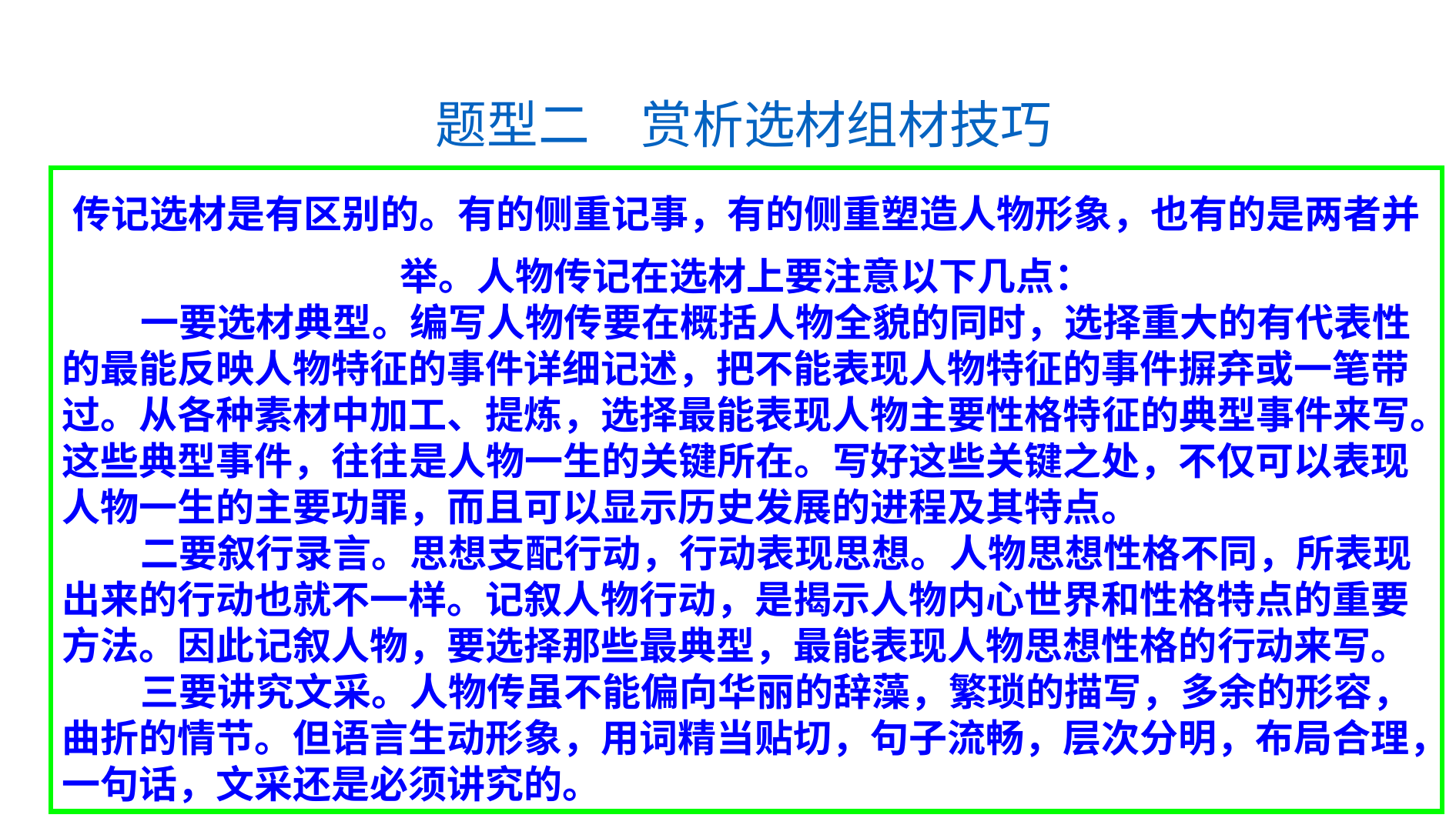

题型二　赏析选材组材技巧

传记选材是有区别的。有的侧重记事，有的侧重塑造人物形象，也有的是两者并举。人物传记在选材上要注意以下几点：
        一要选材典型。编写人物传要在概括人物全貌的同时，选择重大的有代表性的最能反映人物特征的事件详细记述，把不能表现人物特征的事件摒弃或一笔带过。从各种素材中加工、提炼，选择最能表现人物主要性格特征的典型事件来写。这些典型事件，往往是人物一生的关键所在。写好这些关键之处，不仅可以表现人物一生的主要功罪，而且可以显示历史发展的进程及其特点。
        二要叙行录言。思想支配行动，行动表现思想。人物思想性格不同，所表现出来的行动也就不一样。记叙人物行动，是揭示人物内心世界和性格特点的重要方法。因此记叙人物，要选择那些最典型，最能表现人物思想性格的行动来写。
        三要讲究文采。人物传虽不能偏向华丽的辞藻，繁琐的描写，多余的形容，曲折的情节。但语言生动形象，用词精当贴切，句子流畅，层次分明，布局合理，一句话，文采还是必须讲究的。